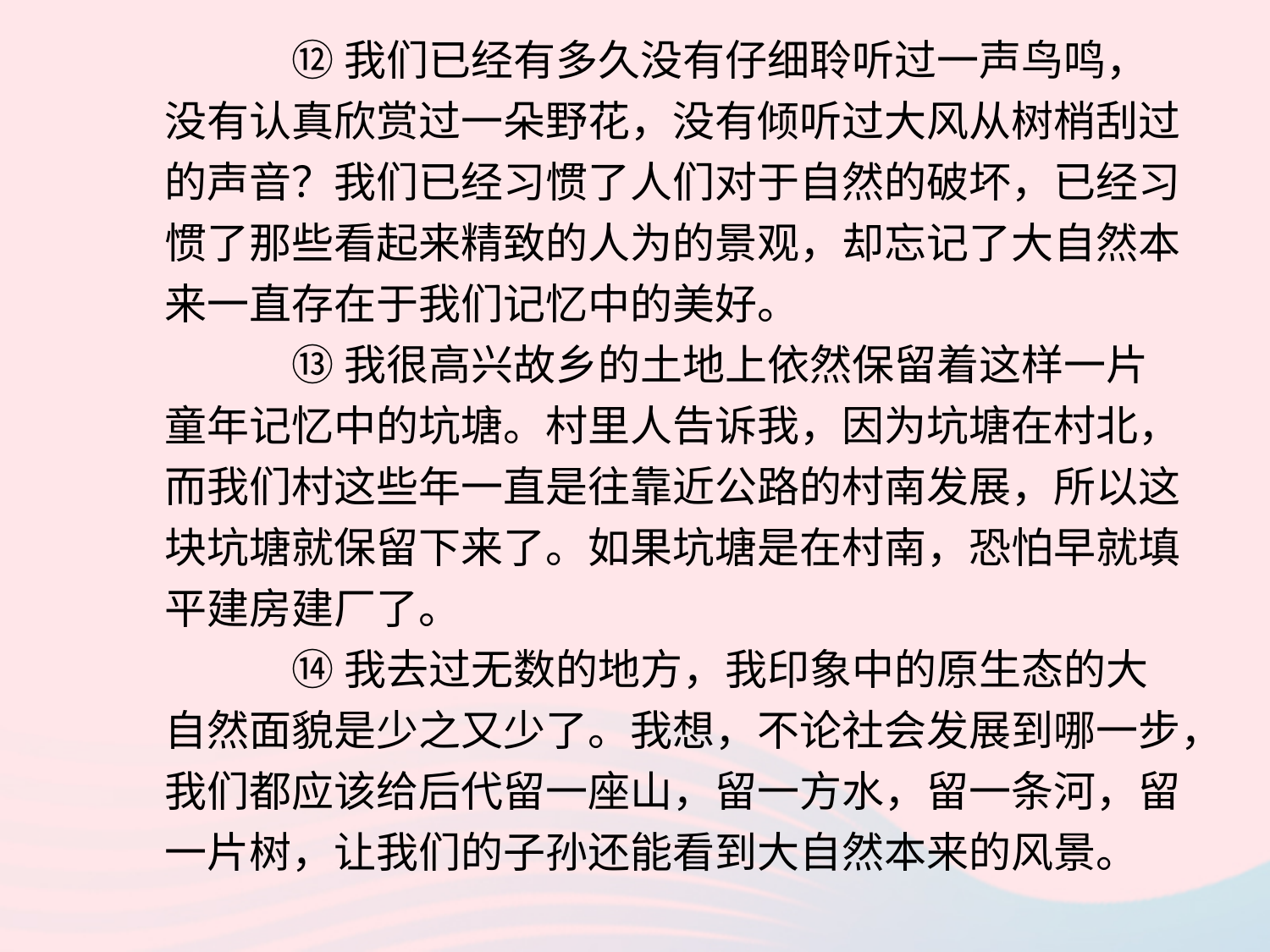

⑫我们已经有多久没有仔细聆听过一声鸟鸣，没有认真欣赏过一朵野花，没有倾听过大风从树梢刮过的声音？我们已经习惯了人们对于自然的破坏，已经习惯了那些看起来精致的人为的景观，却忘记了大自然本来一直存在于我们记忆中的美好。
	⑬我很高兴故乡的土地上依然保留着这样一片童年记忆中的坑塘。村里人告诉我，因为坑塘在村北，而我们村这些年一直是往靠近公路的村南发展，所以这块坑塘就保留下来了。如果坑塘是在村南，恐怕早就填平建房建厂了。
	⑭我去过无数的地方，我印象中的原生态的大自然面貌是少之又少了。我想，不论社会发展到哪一步，我们都应该给后代留一座山，留一方水，留一条河，留一片树，让我们的子孙还能看到大自然本来的风景。